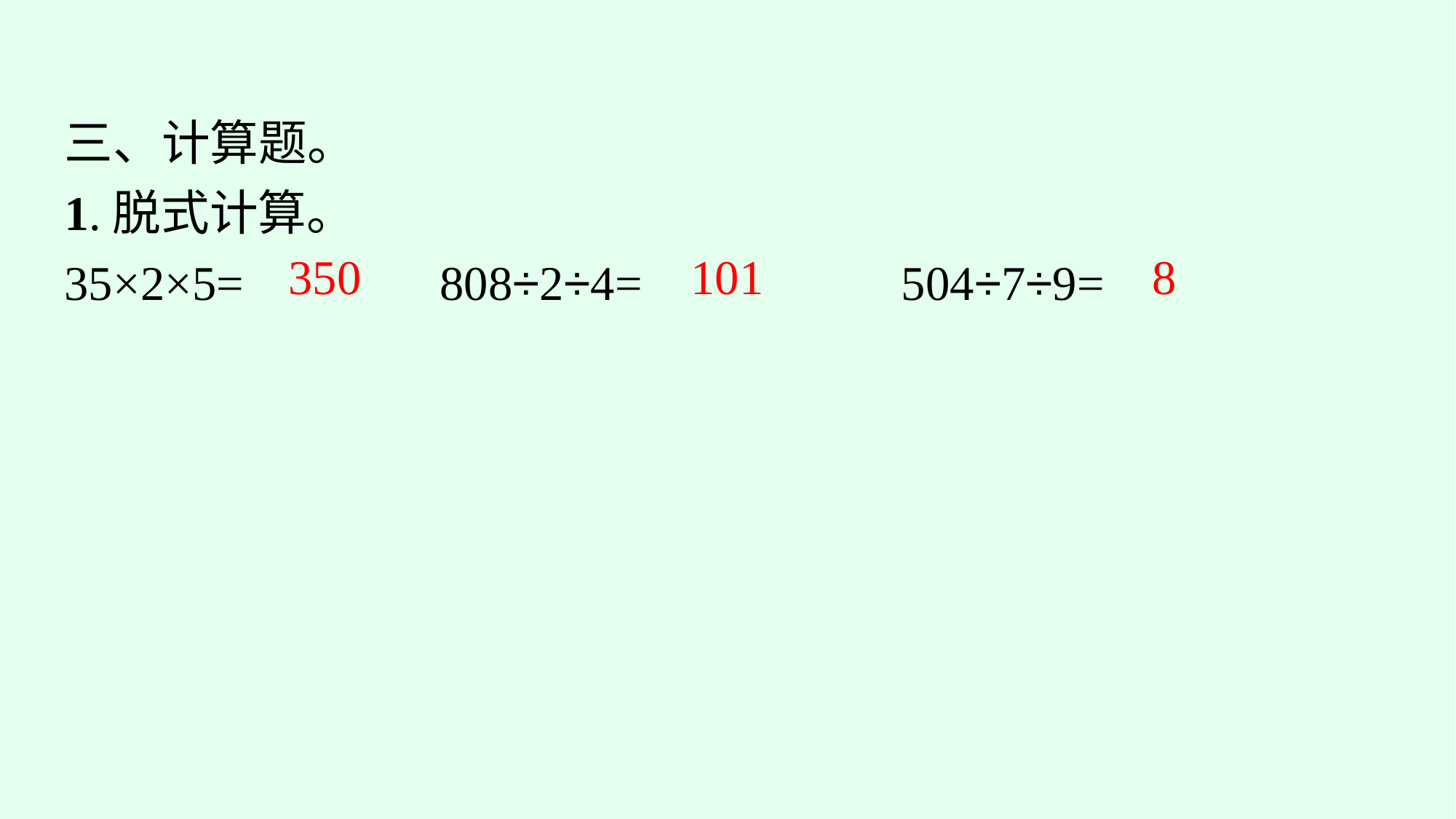

三、计算题。
1.脱式计算。
35×2×5=		808÷2÷4=		      504÷7÷9=
350
101
8